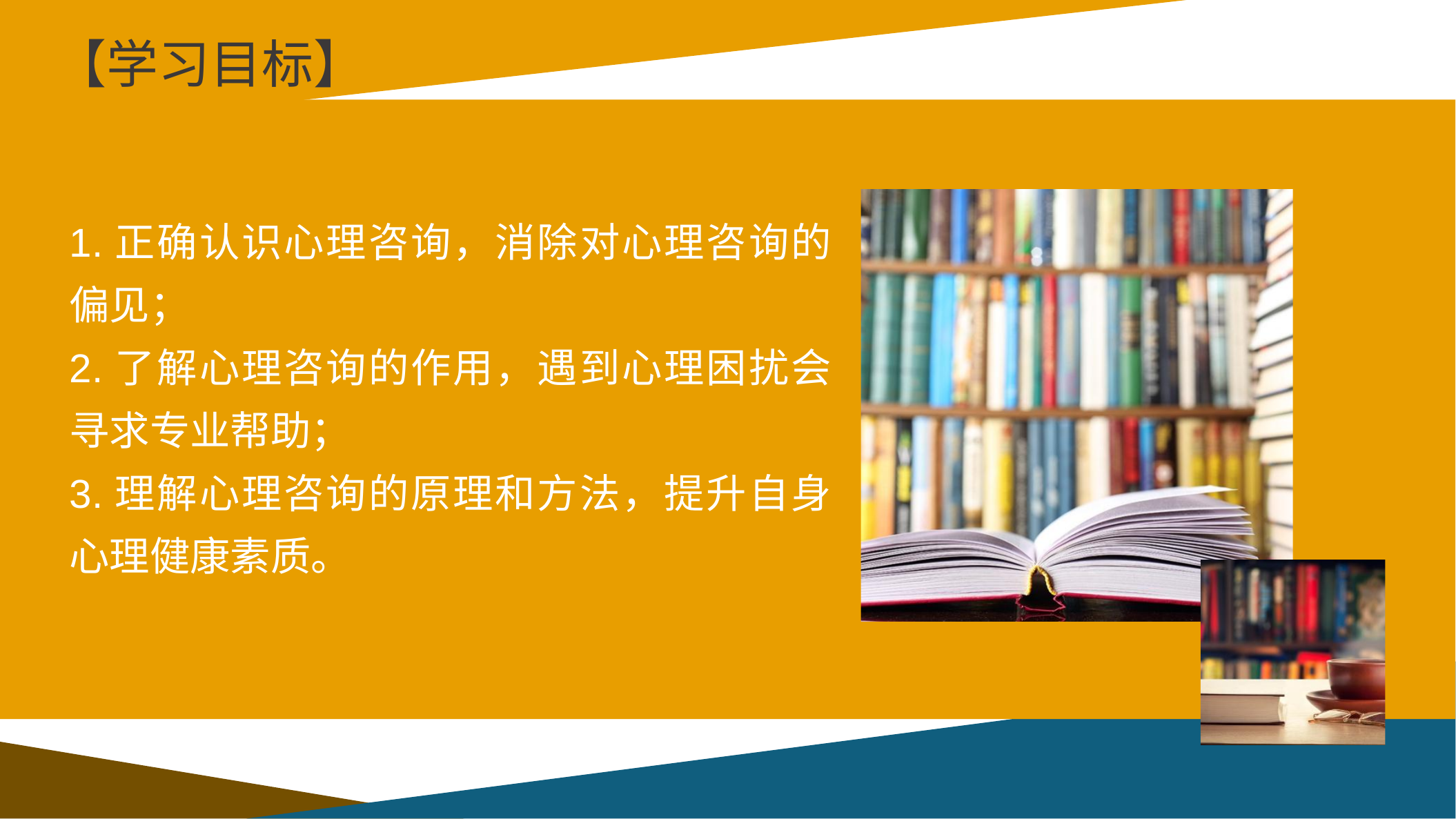

【学习目标】

1.正确认识心理咨询，消除对心理咨询的偏见；
2.了解心理咨询的作用，遇到心理困扰会寻求专业帮助；
3.理解心理咨询的原理和方法，提升自身心理健康素质。